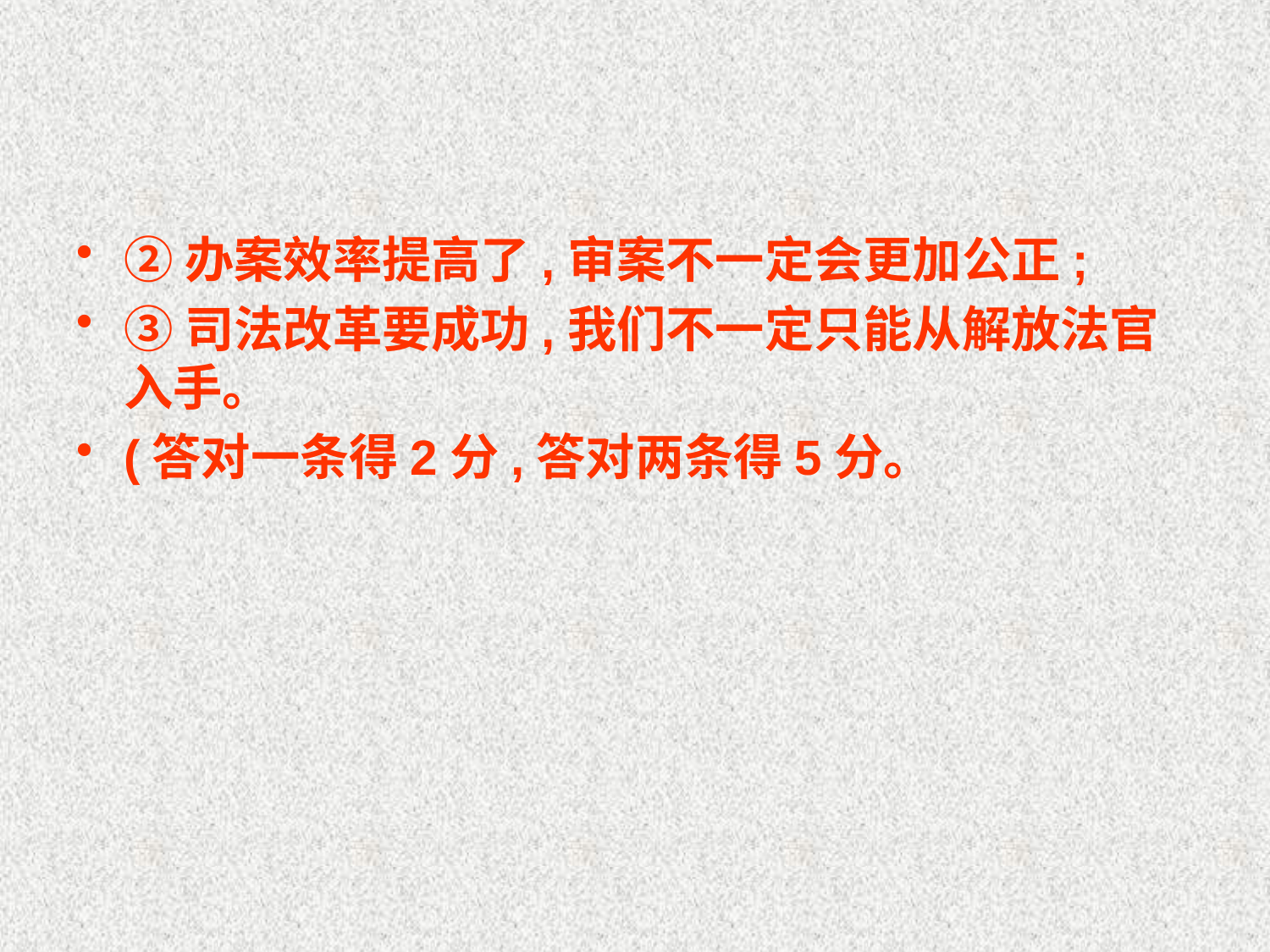

#
②办案效率提高了,审案不一定会更加公正;
③司法改革要成功,我们不一定只能从解放法官入手。
(答对一条得2分,答对两条得5分。